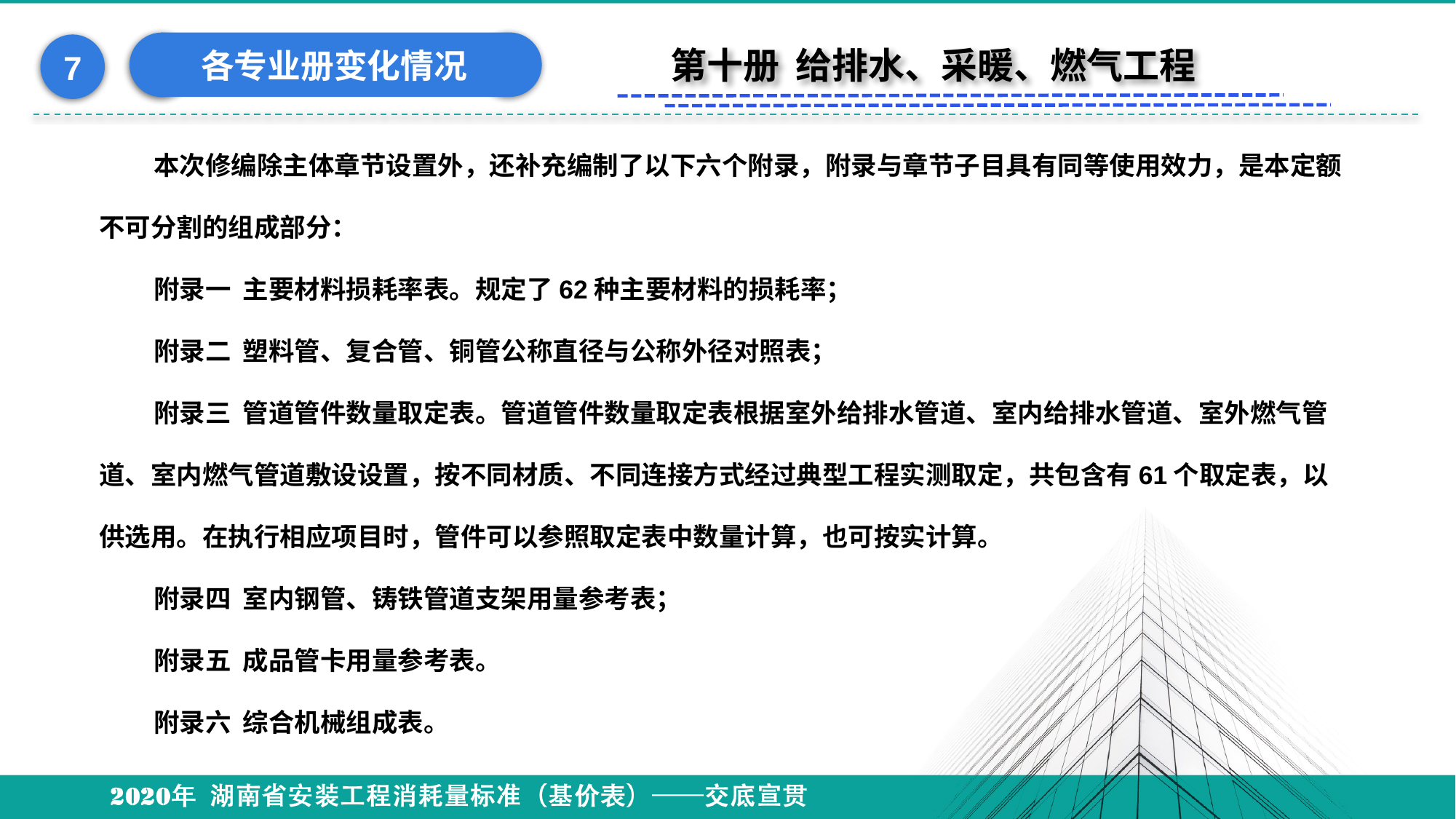

各专业册变化情况

7
第十册  给排水、采暖、燃气工程
本次修编除主体章节设置外，还补充编制了以下六个附录，附录与章节子目具有同等使用效力，是本定额不可分割的组成部分：
附录一  主要材料损耗率表。规定了62种主要材料的损耗率；
附录二  塑料管、复合管、铜管公称直径与公称外径对照表；
附录三  管道管件数量取定表。管道管件数量取定表根据室外给排水管道、室内给排水管道、室外燃气管道、室内燃气管道敷设设置，按不同材质、不同连接方式经过典型工程实测取定，共包含有61个取定表，以供选用。在执行相应项目时，管件可以参照取定表中数量计算，也可按实计算。
附录四  室内钢管、铸铁管道支架用量参考表；
附录五  成品管卡用量参考表。
附录六  综合机械组成表。